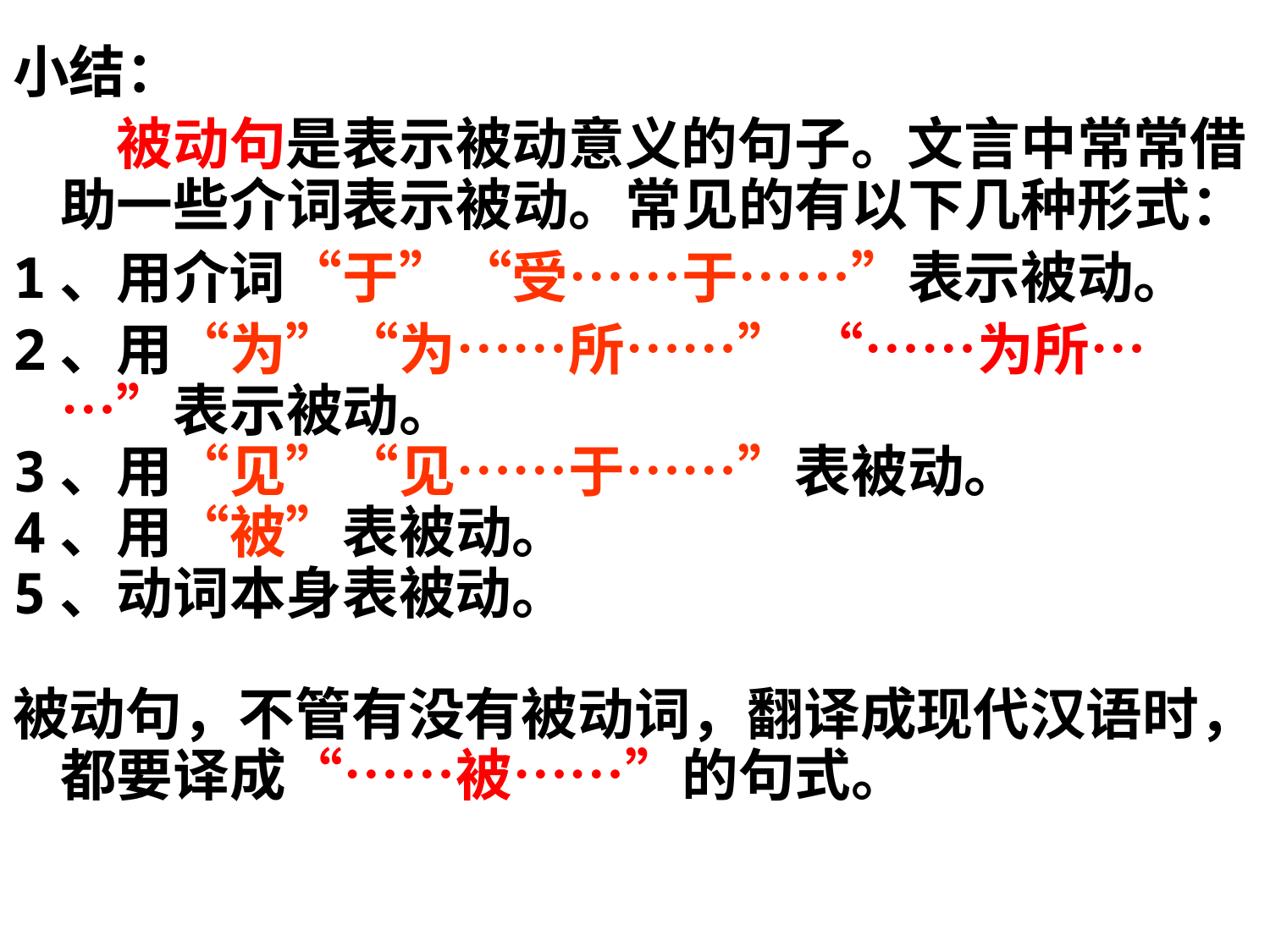

小结：
       被动句是表示被动意义的句子。文言中常常借助一些介词表示被动。常见的有以下几种形式：
1、用介词“于”“受……于……”表示被动。
2、用“为”“为……所……” “……为所……”表示被动。
3、用“见”“见……于……”表被动。
4、用“被”表被动。
5、动词本身表被动。

被动句，不管有没有被动词，翻译成现代汉语时，都要译成“……被……”的句式。